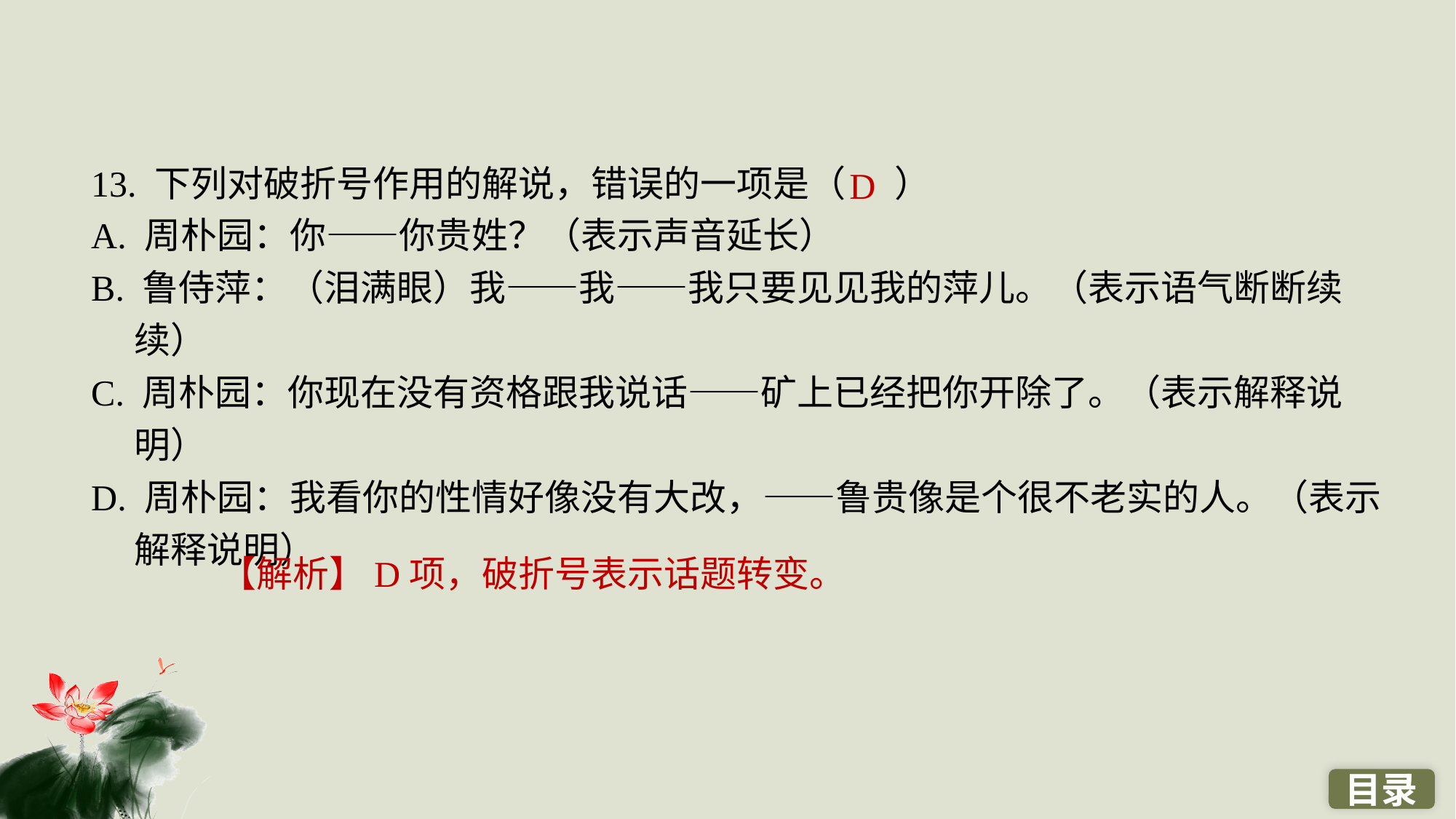

13. 下列对破折号作用的解说，错误的一项是（      ）
A. 周朴园：你——你贵姓？（表示声音延长）
B. 鲁侍萍：（泪满眼）我——我——我只要见见我的萍儿。（表示语气断断续续）
C. 周朴园：你现在没有资格跟我说话——矿上已经把你开除了。（表示解释说明）
D. 周朴园：我看你的性情好像没有大改，——鲁贵像是个很不老实的人。（表示解释说明）
D
【解析】D项，破折号表示话题转变。